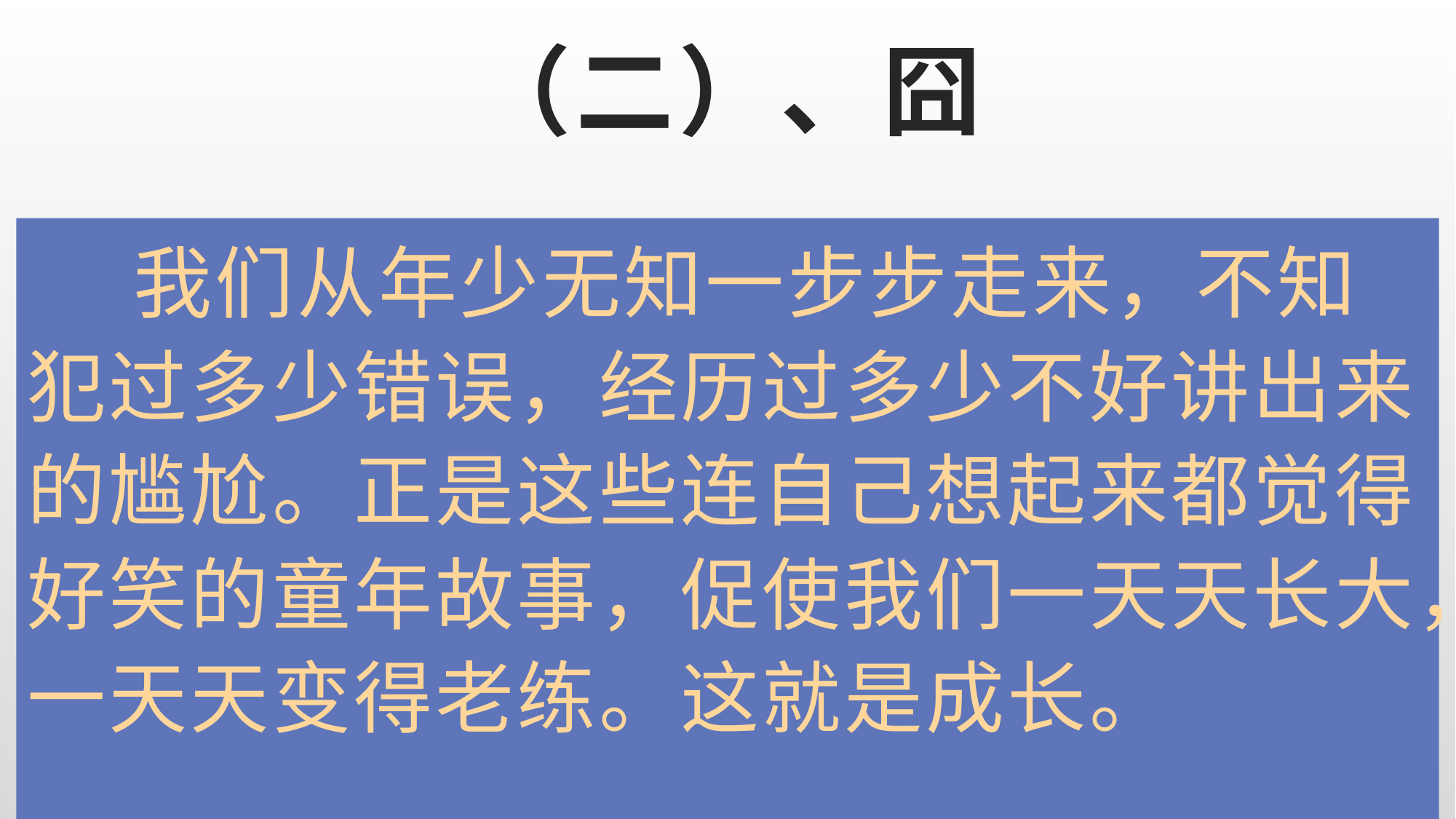

# （二）、囧
        我们从年少无知一步步走来，不知犯过多少错误，经历过多少不好讲出来的尴尬。正是这些连自己想起来都觉得好笑的童年故事，促使我们一天天长大，一天天变得老练。这就是成长。